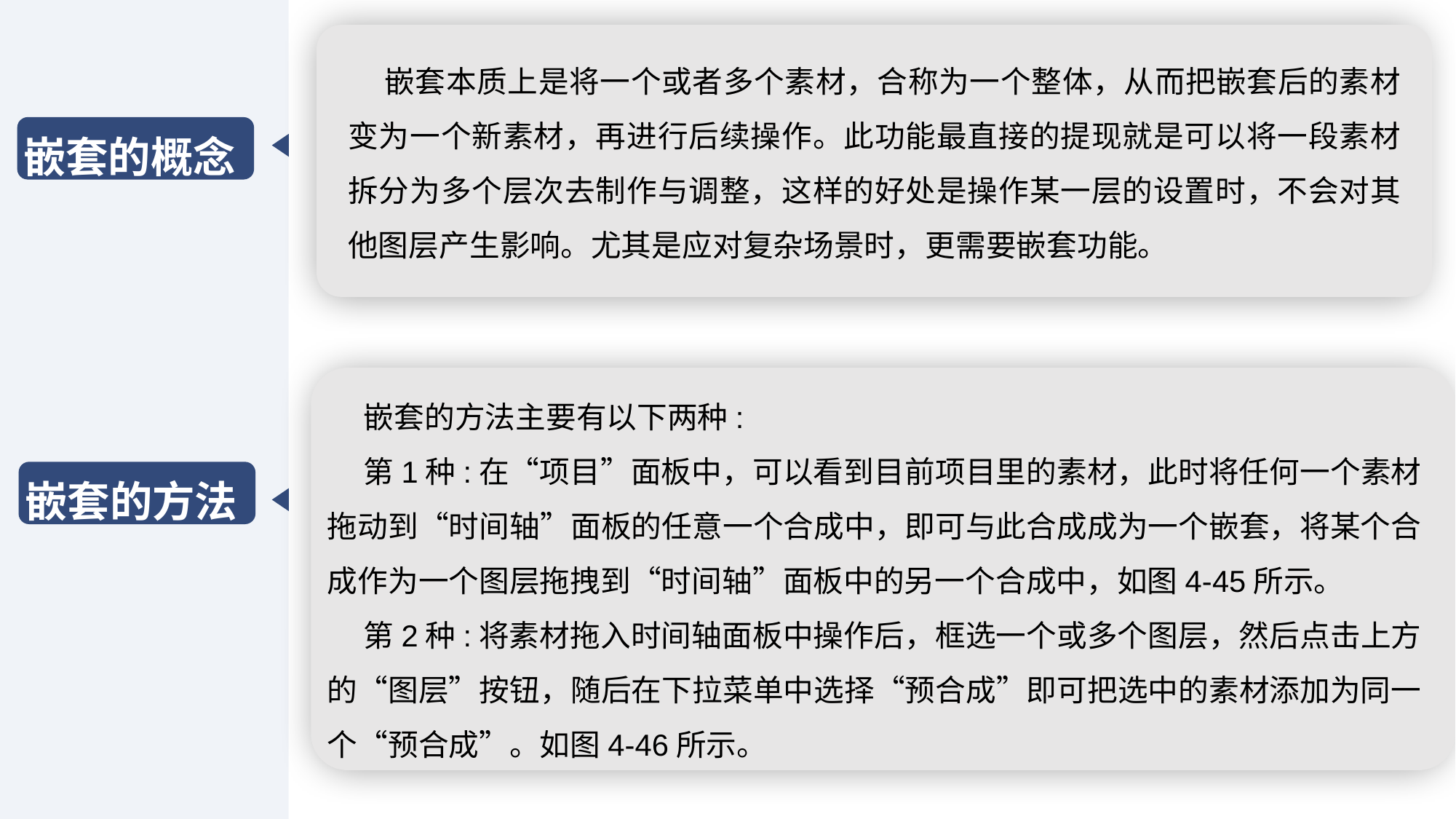

嵌套本质上是将一个或者多个素材，合称为一个整体，从而把嵌套后的素材变为一个新素材，再进行后续操作。此功能最直接的提现就是可以将一段素材拆分为多个层次去制作与调整，这样的好处是操作某一层的设置时，不会对其他图层产生影响。尤其是应对复杂场景时，更需要嵌套功能。
嵌套的概念

嵌套的方法主要有以下两种:
第1种:在“项目”面板中，可以看到目前项目里的素材，此时将任何一个素材拖动到“时间轴”面板的任意一个合成中，即可与此合成成为一个嵌套，将某个合成作为一个图层拖拽到“时间轴”面板中的另一个合成中，如图4-45所示。
第2种:将素材拖入时间轴面板中操作后，框选一个或多个图层，然后点击上方的“图层”按钮，随后在下拉菜单中选择“预合成”即可把选中的素材添加为同一个“预合成”。如图4-46所示。
嵌套的方法